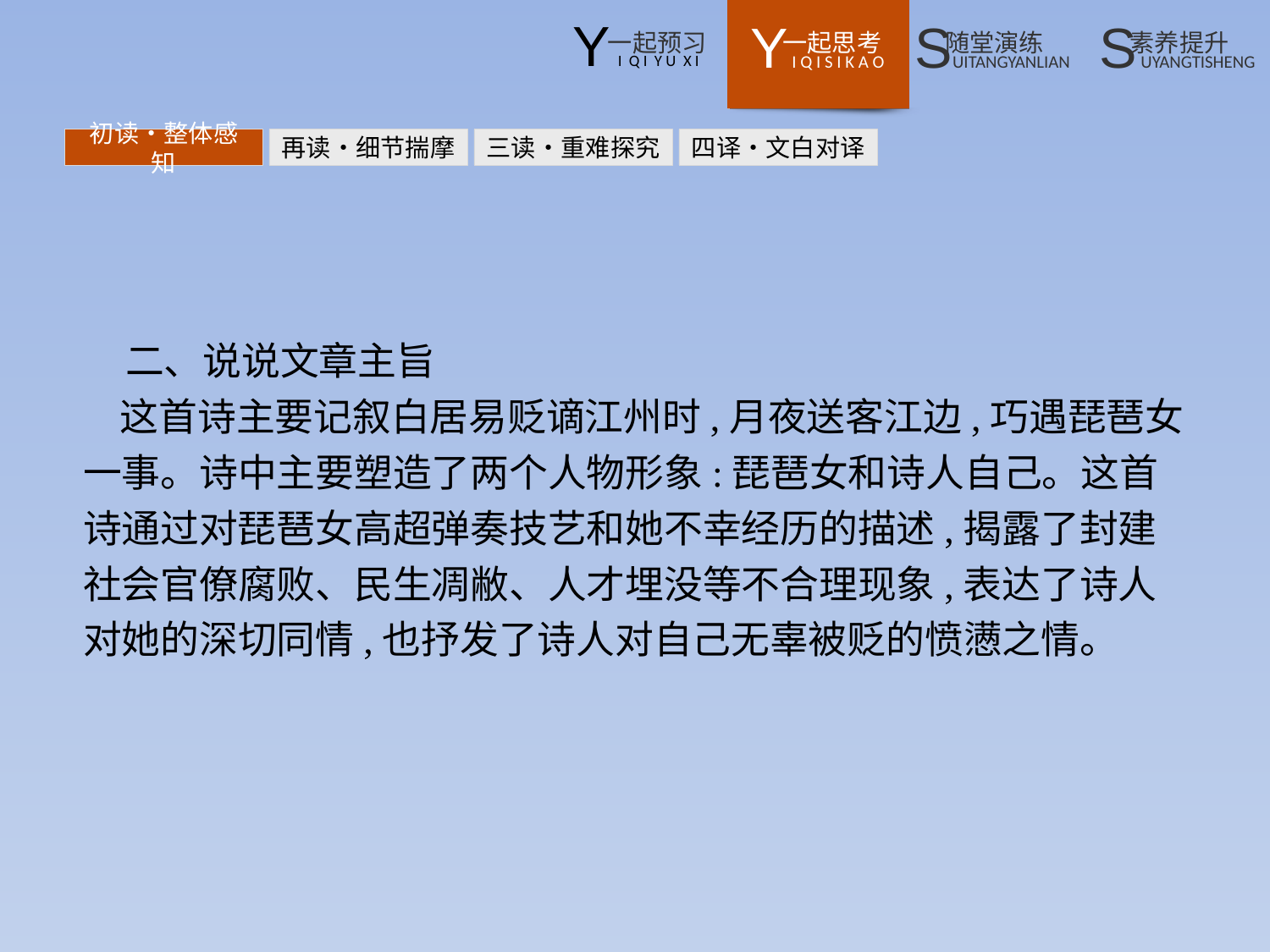

初读•整体感知
再读•细节揣摩
三读•重难探究
四译•文白对译
二、说说文章主旨
这首诗主要记叙白居易贬谪江州时,月夜送客江边,巧遇琵琶女一事。诗中主要塑造了两个人物形象:琵琶女和诗人自己。这首诗通过对琵琶女高超弹奏技艺和她不幸经历的描述,揭露了封建社会官僚腐败、民生凋敝、人才埋没等不合理现象,表达了诗人对她的深切同情,也抒发了诗人对自己无辜被贬的愤懑之情。